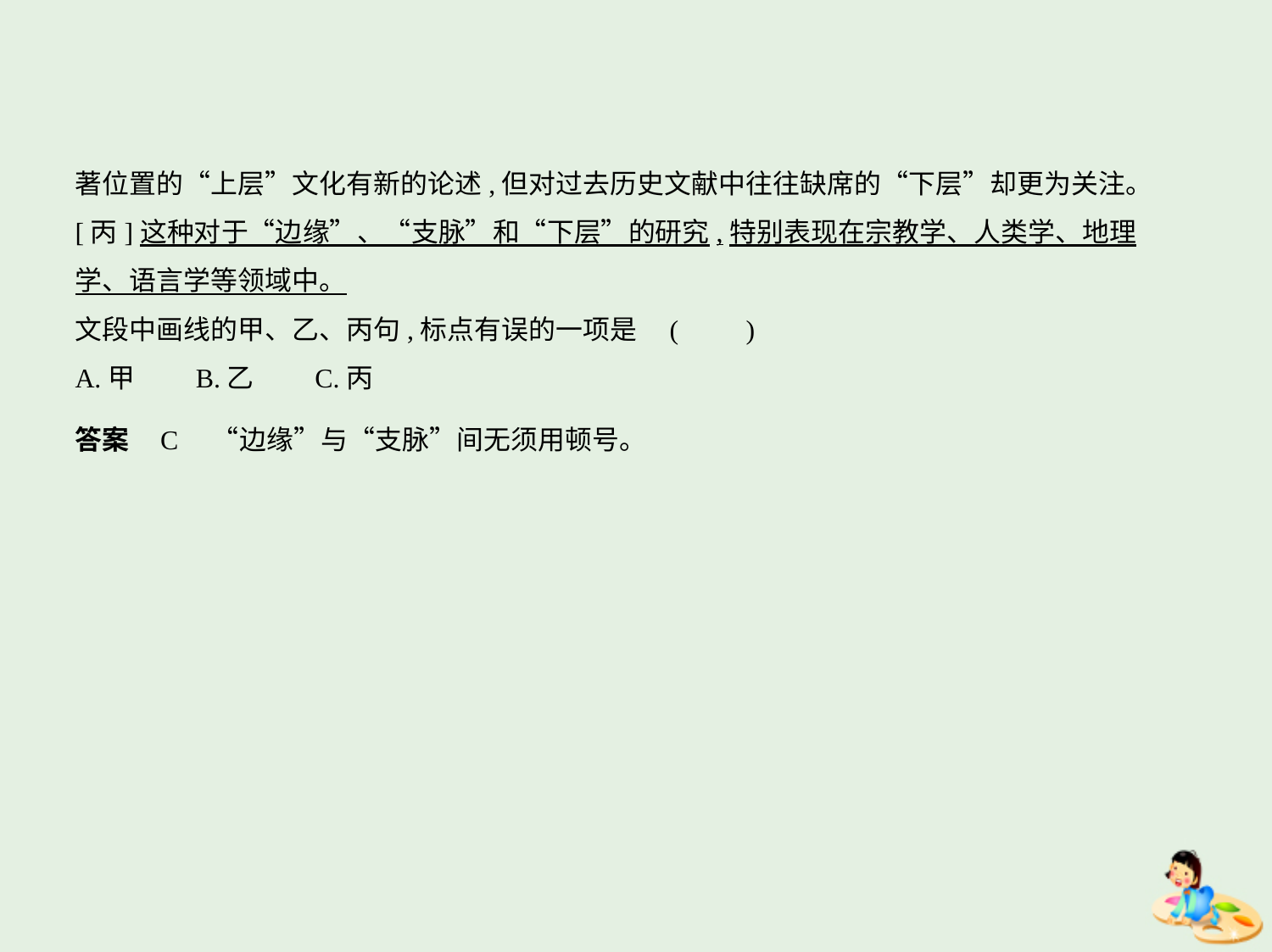

著位置的“上层”文化有新的论述,但对过去历史文献中往往缺席的“下层”却更为关注。
[丙]这种对于“边缘”、“支脉”和“下层”的研究,特别表现在宗教学、人类学、地理
学、语言学等领域中。
文段中画线的甲、乙、丙句,标点有误的一项是 (　　)
A.甲　　B.乙　　C.丙
答案    C　“边缘”与“支脉”间无须用顿号。